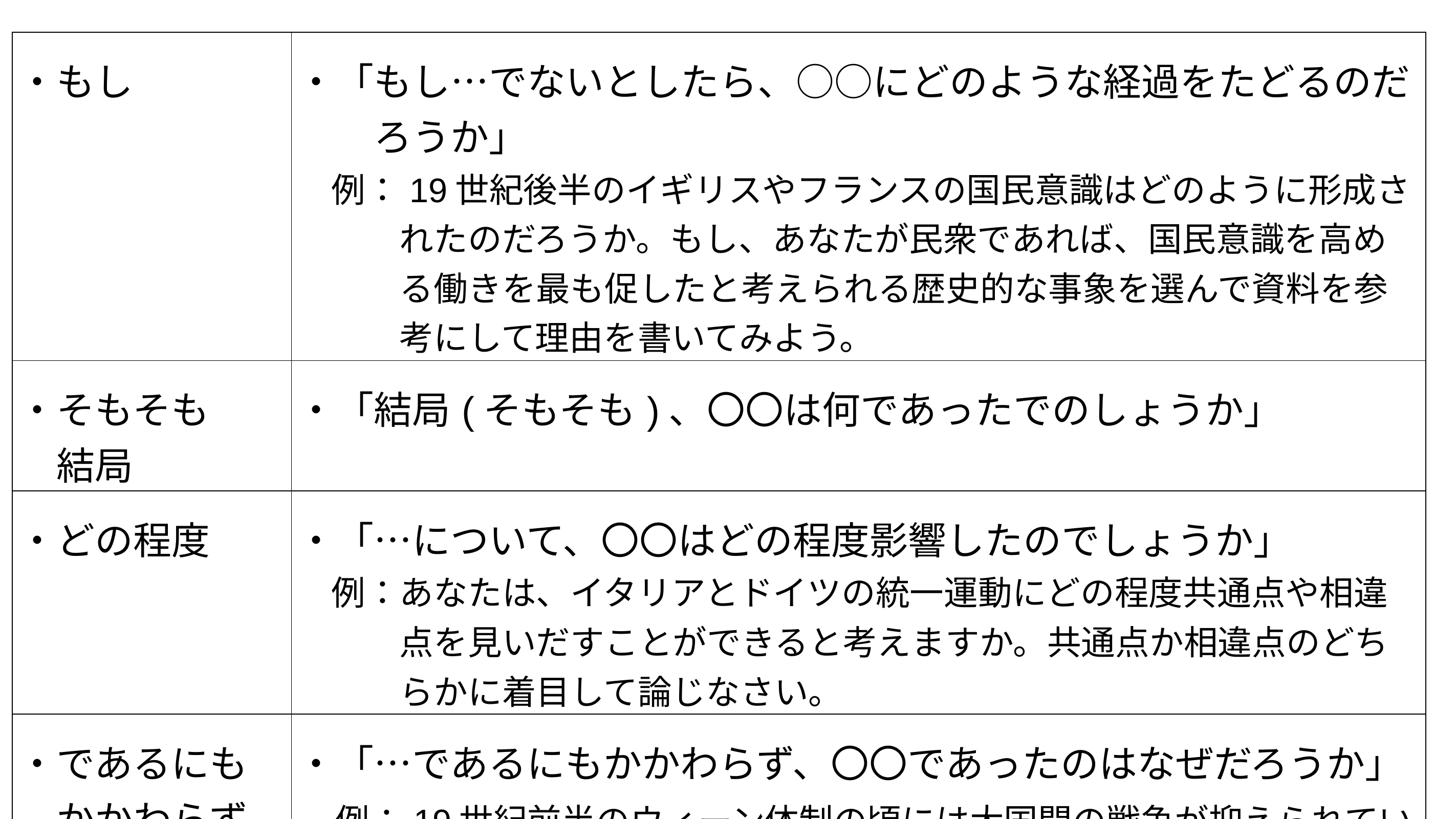

| ・もし | ・「もし…でないとしたら、○○にどのような経過をたどるのだ 　　ろうか」 　例：19世紀後半のイギリスやフランスの国民意識はどのように形成さ 　　　れたのだろうか。もし、あなたが民衆であれば、国民意識を高め 　　　る働きを最も促したと考えられる歴史的な事象を選んで資料を参 　　　考にして理由を書いてみよう。 |
| --- | --- |
| ・そもそも 　結局 | ・「結局(そもそも)、〇〇は何であったでのしょうか」 |
| ・どの程度 | ・「…について、〇〇はどの程度影響したのでしょうか」 　例：あなたは、イタリアとドイツの統一運動にどの程度共通点や相違 　　　点を見いだすことができると考えますか。共通点か相違点のどち 　　　らかに着目して論じなさい。 |
| ・であるにも 　かかわらず | ・「…であるにもかかわらず、〇〇であったのはなぜだろうか」 　例：19世紀前半のウィーン体制の頃には大国間の戦争が抑えられてい 　　　たにもかかわらず、なぜイギリス・フランスとロシアは大規模な 　　　戦争をおこなったのだろう。 |